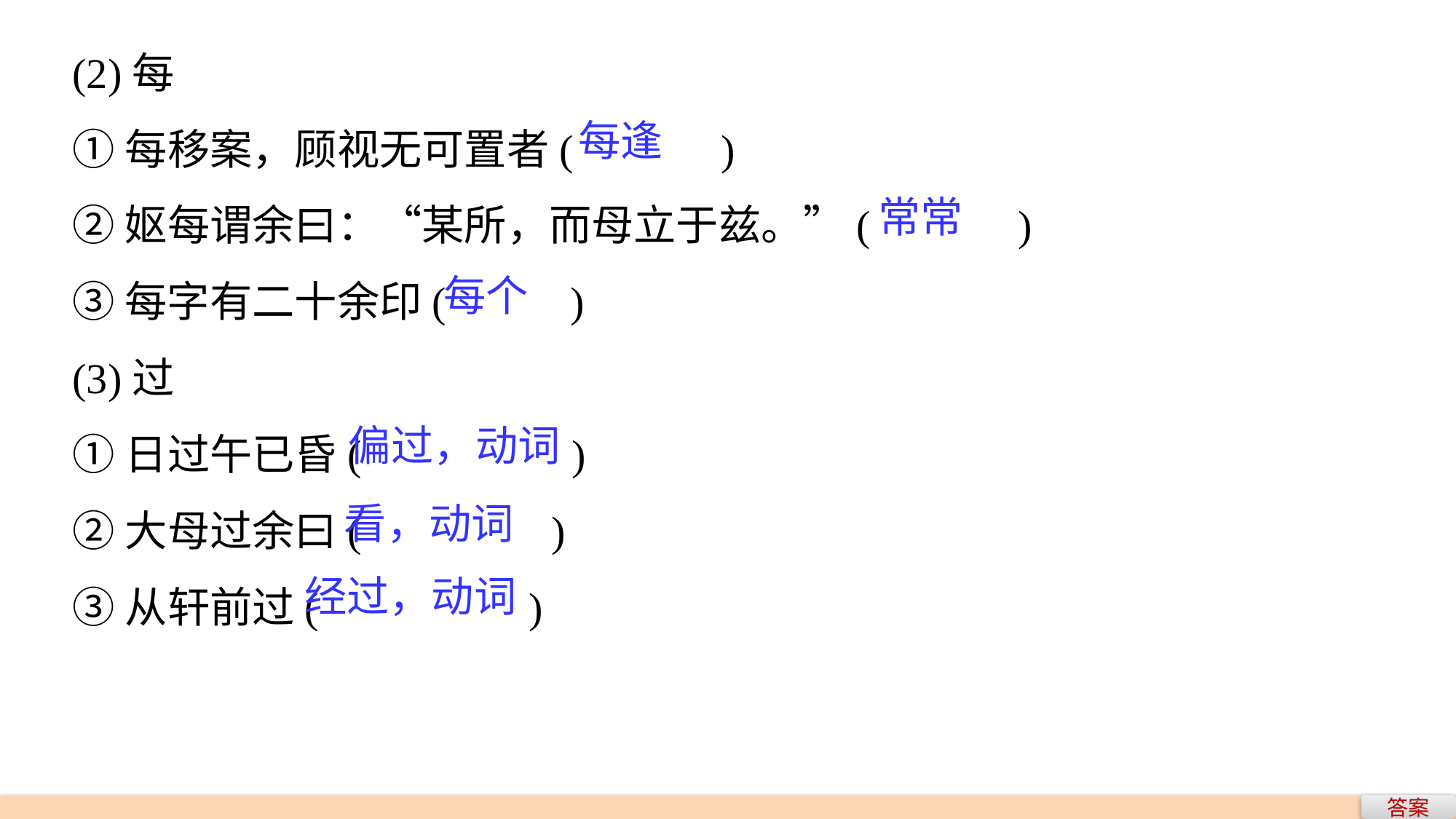

(2)每
①每移案，顾视无可置者(　　　)
②妪每谓余曰：“某所，而母立于兹。”(　　　)
③每字有二十余印(　　  )
(3)过
①日过午已昏(　　　	　 )
②大母过余曰(　　　　)
③从轩前过(　　　　	 )
每逢
常常
每个
偏过，动词
看，动词
经过，动词
答案